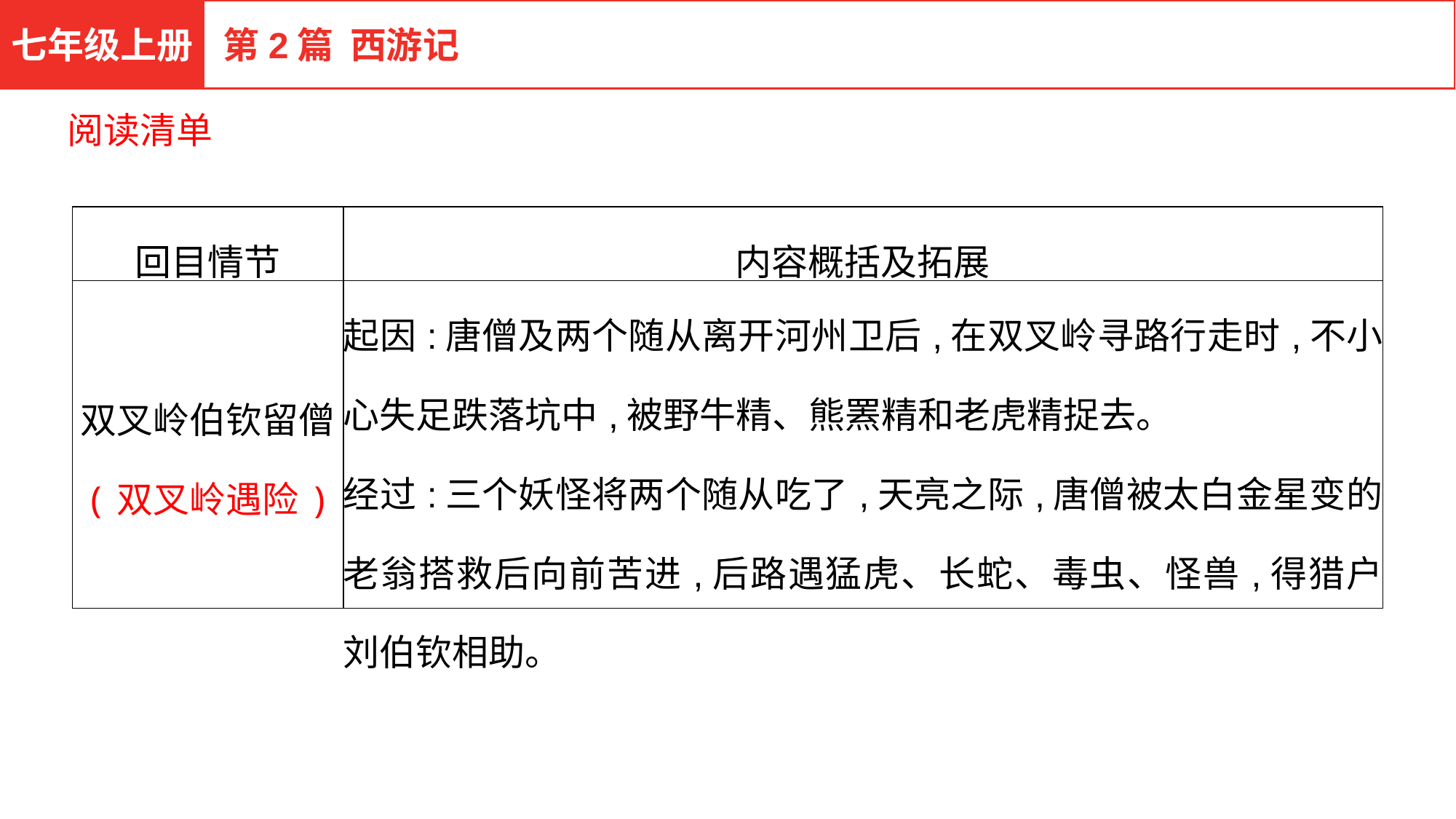

七年级上册
第2篇  西游记
阅读清单
| 回目情节 | 内容概括及拓展 |
| --- | --- |
| 双叉岭伯钦留僧 (双叉岭遇险) | 起因:唐僧及两个随从离开河州卫后,在双叉岭寻路行走时,不小心失足跌落坑中,被野牛精、熊罴精和老虎精捉去。 经过:三个妖怪将两个随从吃了,天亮之际,唐僧被太白金星变的老翁搭救后向前苦进,后路遇猛虎、长蛇、毒虫、怪兽,得猎户刘伯钦相助。 |